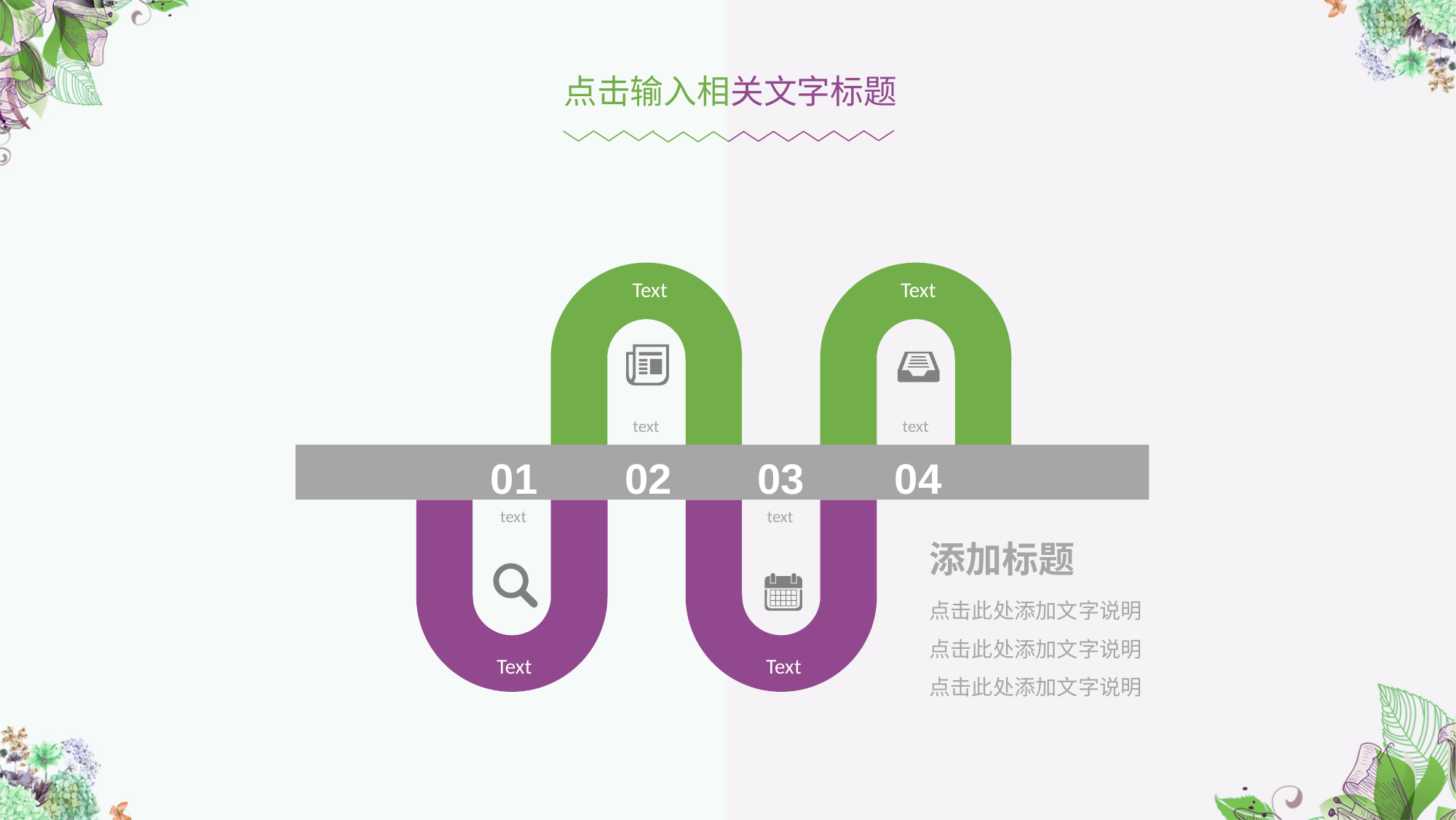

点击输入相关文字标题

Text
Text

text
text

01
02
03
04

text

text
添加标题

点击此处添加文字说明点击此处添加文字说明
点击此处添加文字说明
Text
Text